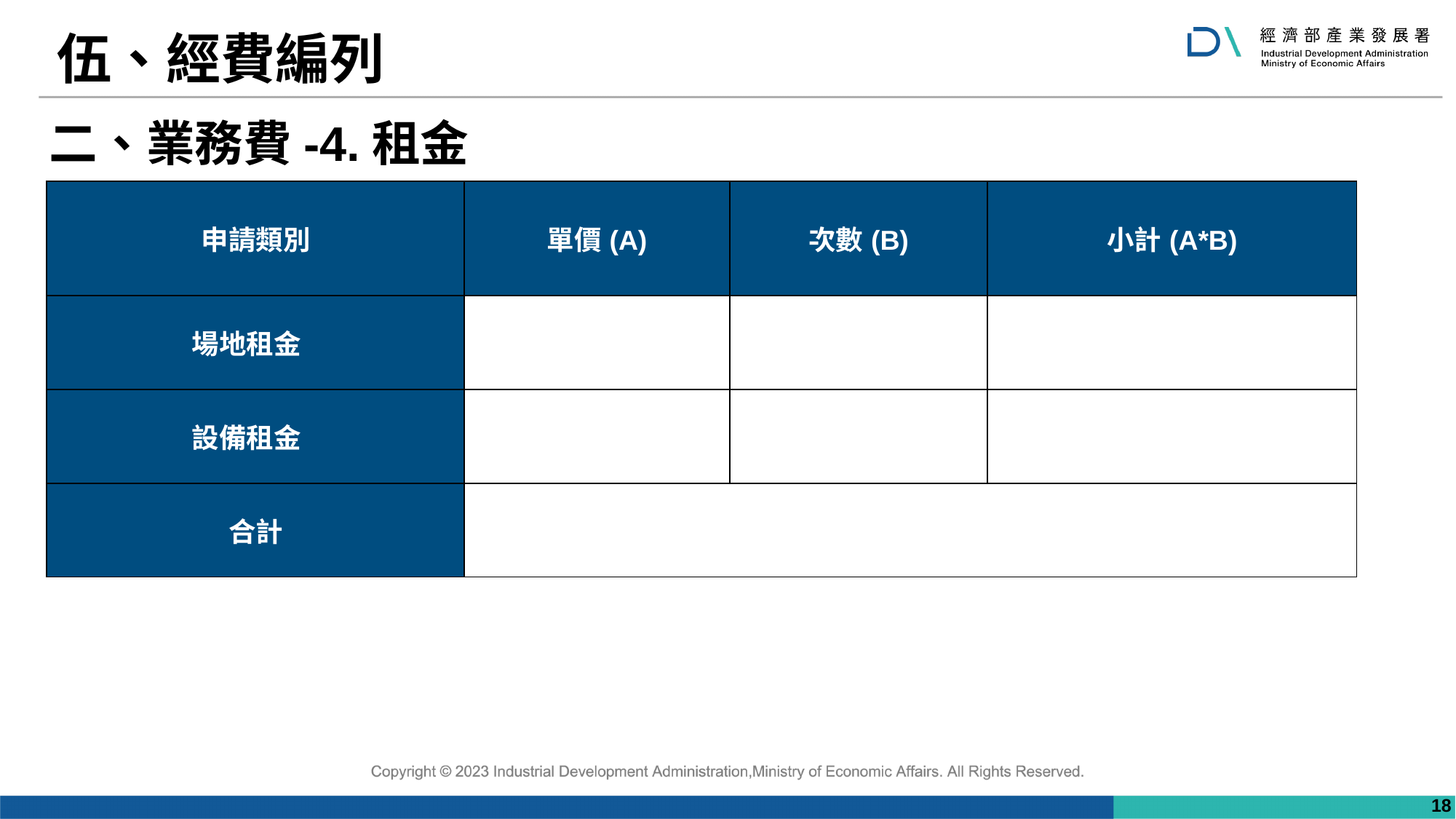

# 伍、經費編列
二、業務費-4.租金
| 申請類別 | 單價(A) | 次數(B) | 小計(A\*B) |
| --- | --- | --- | --- |
| 場地租金 |  |  |  |
| 設備租金 |  |  |  |
| 合計 |  |  |  |
18